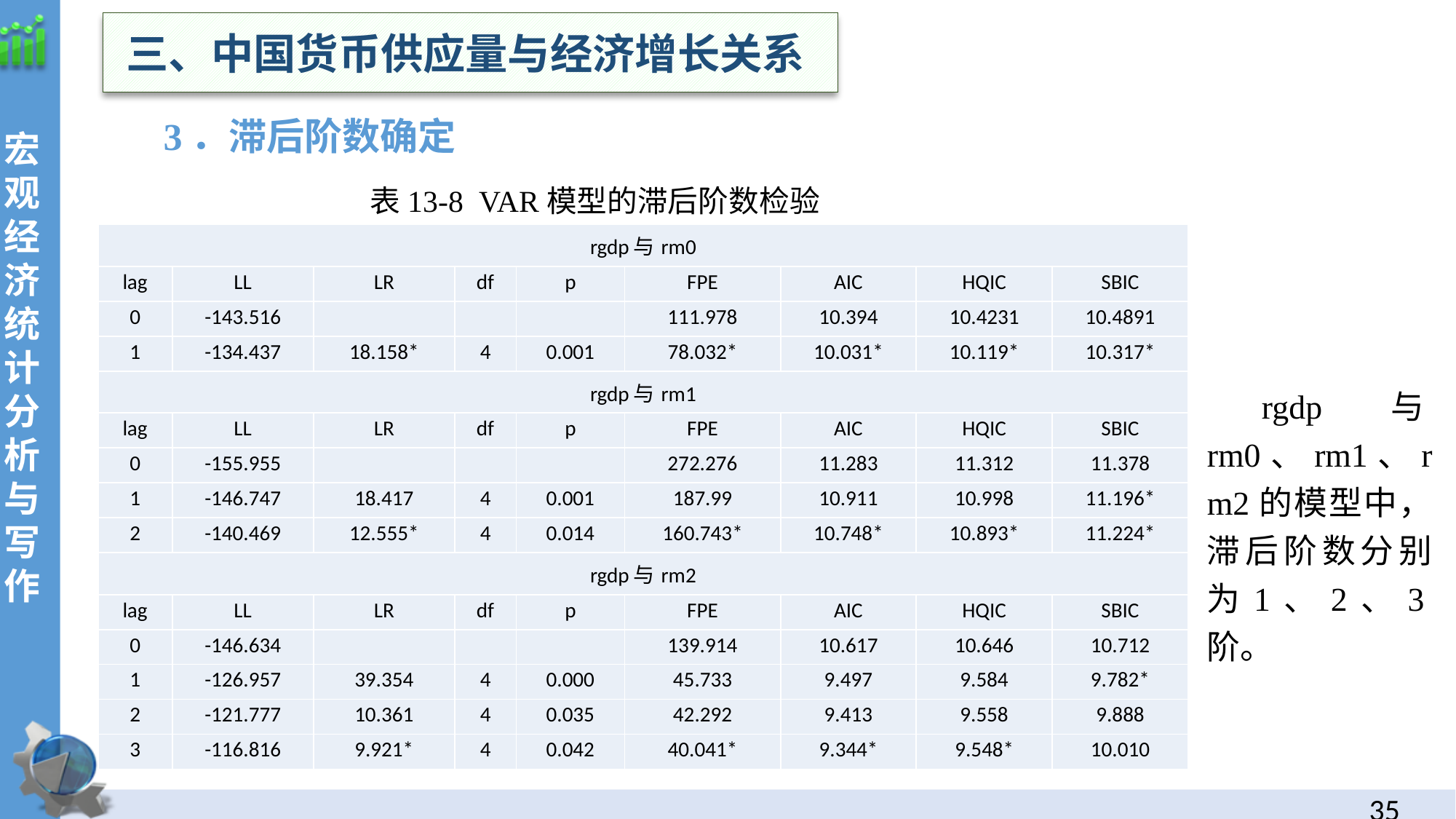

三、中国货币供应量与经济增长关系
3．滞后阶数确定
表13-8  VAR模型的滞后阶数检验
| rgdp与rm0 |  |  |  |  |  |  |  |  |
| --- | --- | --- | --- | --- | --- | --- | --- | --- |
| lag | LL | LR | df | p | FPE | AIC | HQIC | SBIC |
| 0 | -143.516 |  |  |  | 111.978 | 10.394 | 10.4231 | 10.4891 |
| 1 | -134.437 | 18.158\* | 4 | 0.001 | 78.032\* | 10.031\* | 10.119\* | 10.317\* |
| rgdp与rm1 |  |  |  |  |  |  |  |  |
| lag | LL | LR | df | p | FPE | AIC | HQIC | SBIC |
| 0 | -155.955 |  |  |  | 272.276 | 11.283 | 11.312 | 11.378 |
| 1 | -146.747 | 18.417 | 4 | 0.001 | 187.99 | 10.911 | 10.998 | 11.196\* |
| 2 | -140.469 | 12.555\* | 4 | 0.014 | 160.743\* | 10.748\* | 10.893\* | 11.224\* |
| rgdp与rm2 |  |  |  |  |  |  |  |  |
| lag | LL | LR | df | p | FPE | AIC | HQIC | SBIC |
| 0 | -146.634 |  |  |  | 139.914 | 10.617 | 10.646 | 10.712 |
| 1 | -126.957 | 39.354 | 4 | 0.000 | 45.733 | 9.497 | 9.584 | 9.782\* |
| 2 | -121.777 | 10.361 | 4 | 0.035 | 42.292 | 9.413 | 9.558 | 9.888 |
| 3 | -116.816 | 9.921\* | 4 | 0.042 | 40.041\* | 9.344\* | 9.548\* | 10.010 |
rgdp与rm0、rm1、rm2的模型中，滞后阶数分别为1、2、3阶。
35